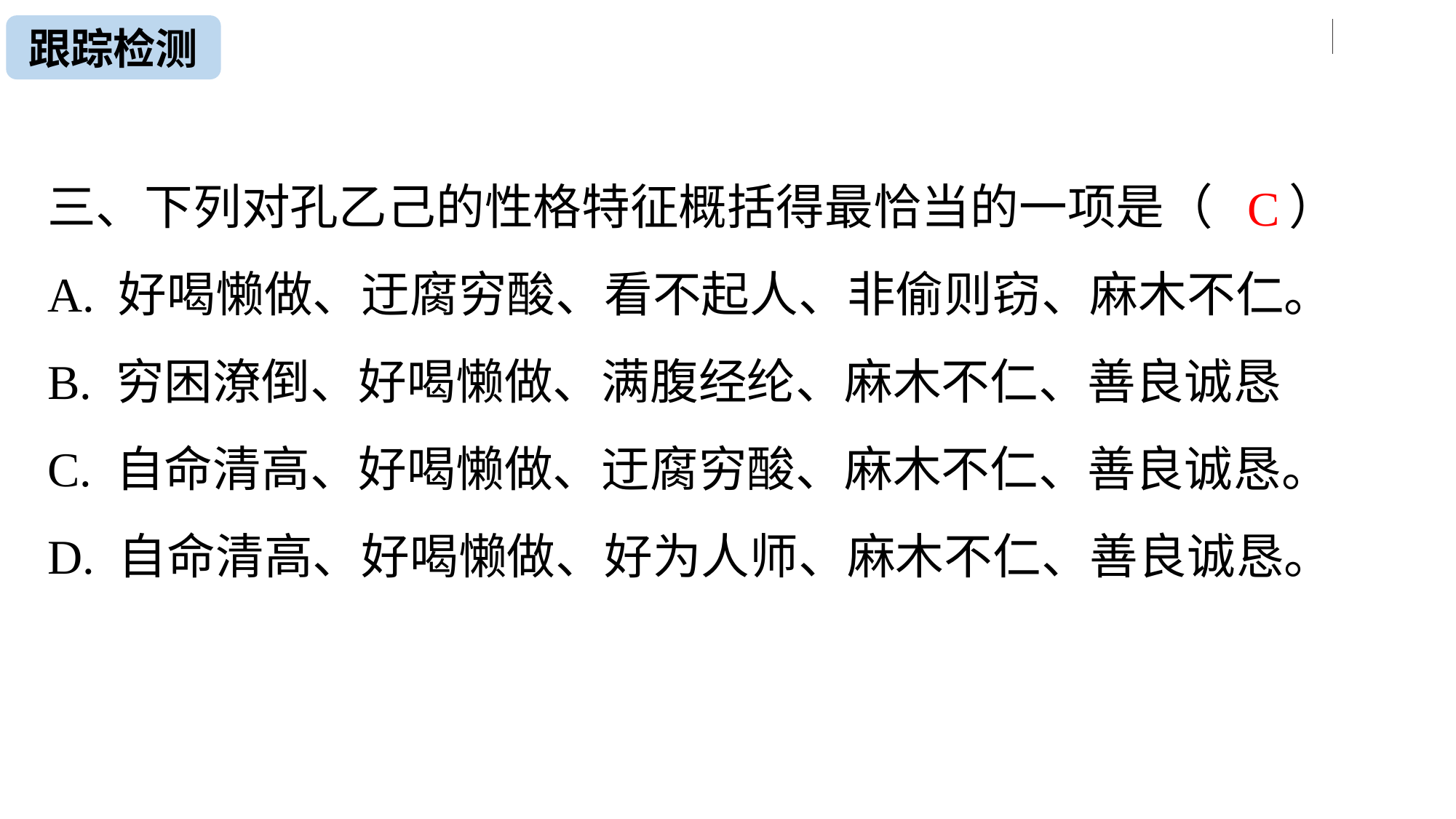

跟踪检测
三、下列对孔乙己的性格特征概括得最恰当的一项是（       ）
A. 好喝懒做、迂腐穷酸、看不起人、非偷则窃、麻木不仁。
B. 穷困潦倒、好喝懒做、满腹经纶、麻木不仁、善良诚恳
C. 自命清高、好喝懒做、迂腐穷酸、麻木不仁、善良诚恳。
D. 自命清高、好喝懒做、好为人师、麻木不仁、善良诚恳。
C